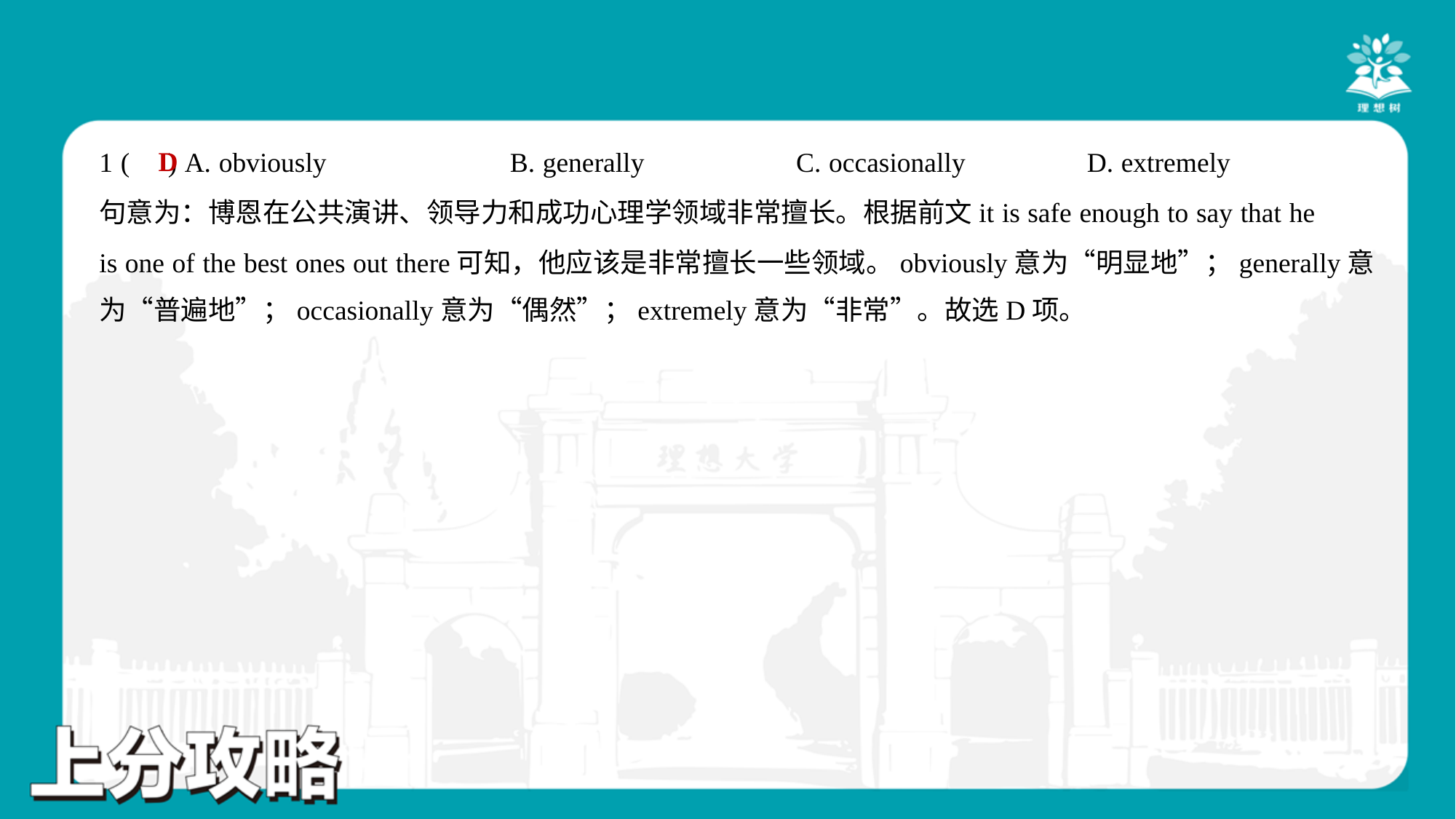

D
1 (     ) A. obviously	B. generally	C. occasionally	D. extremely
句意为：博恩在公共演讲、领导力和成功心理学领域非常擅长。根据前文it is safe enough to say that he
is one of the best ones out there可知，他应该是非常擅长一些领域。obviously意为“明显地”；generally意
为“普遍地”；occasionally意为“偶然”；extremely意为“非常”。故选D项。